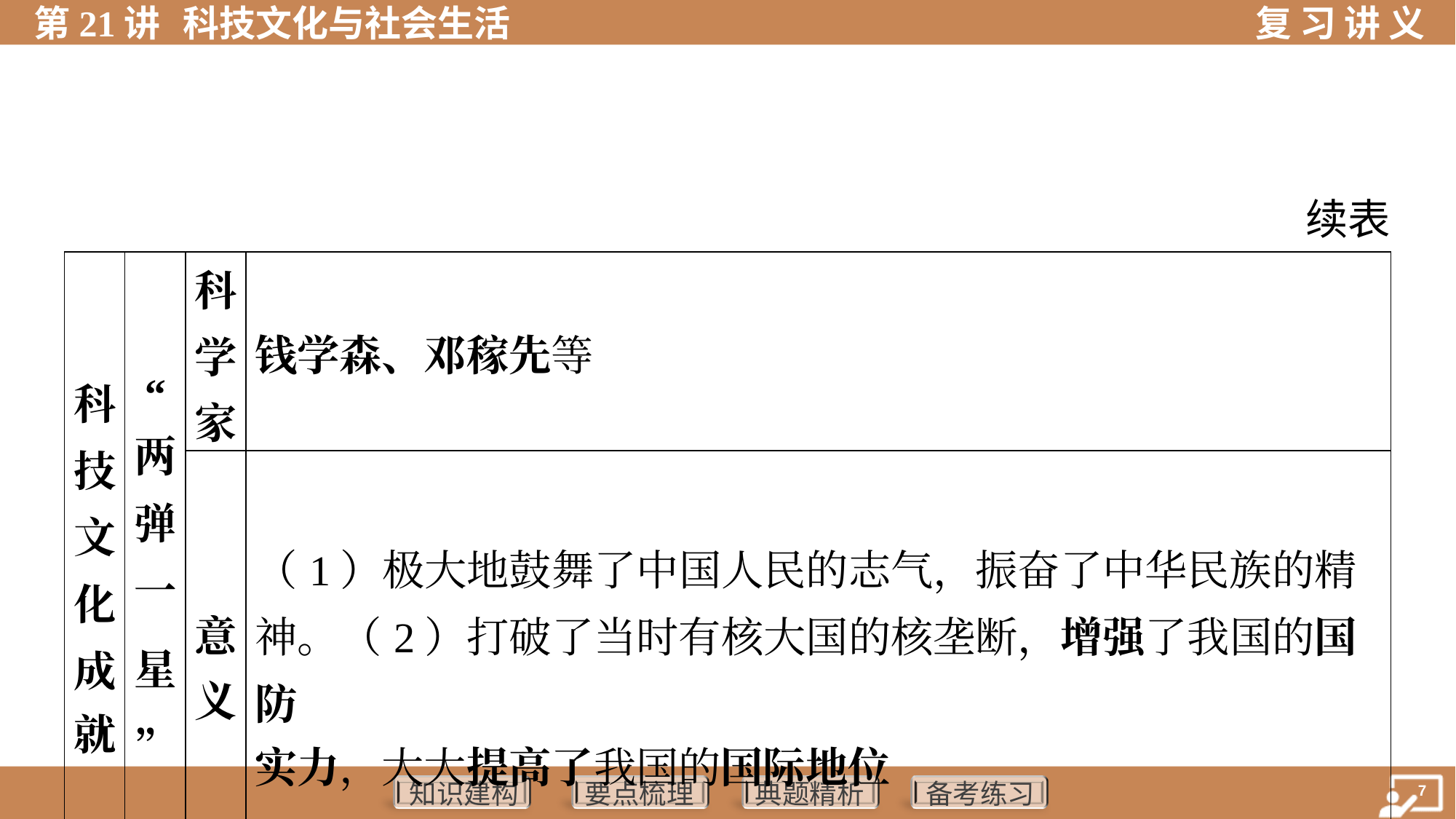

续表
| 科 技 文 化 成 就 | “ 两 弹 一 星” | 科 学 家 | 钱学森、邓稼先等 |  |  |
| --- | --- | --- | --- | --- | --- |
|  |  | 意 义 | （1）极大地鼓舞了中国人民的志气，振奋了中华民族的精 神。（2）打破了当时有核大国的核垄断，增强了我国的国防 实力，大大提高了我国的国际地位 |  |  |